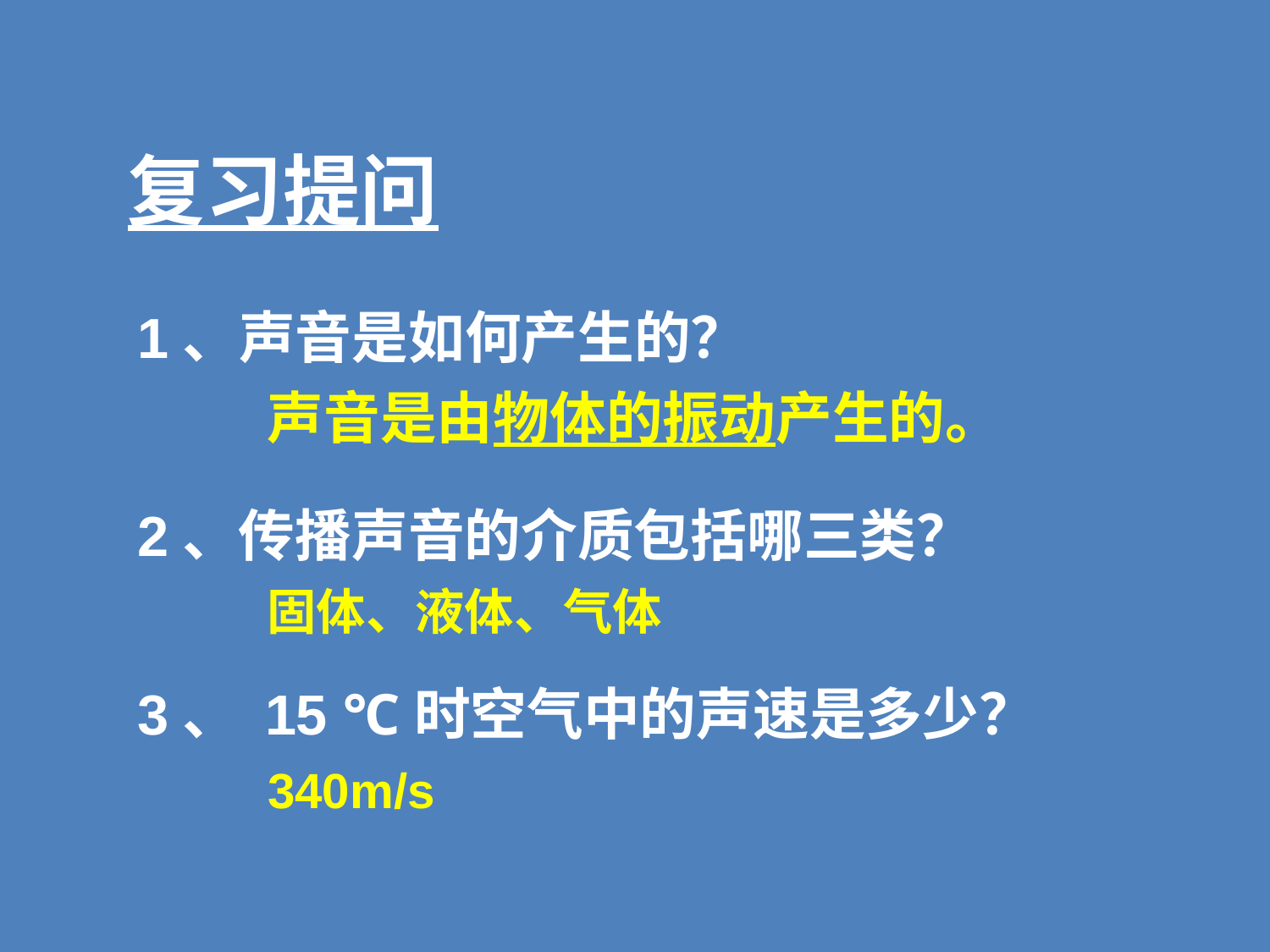

复习提问
1、声音是如何产生的？
声音是由物体的振动产生的。
2、传播声音的介质包括哪三类？
固体、液体、气体
3、 15 ℃时空气中的声速是多少？
340m/s